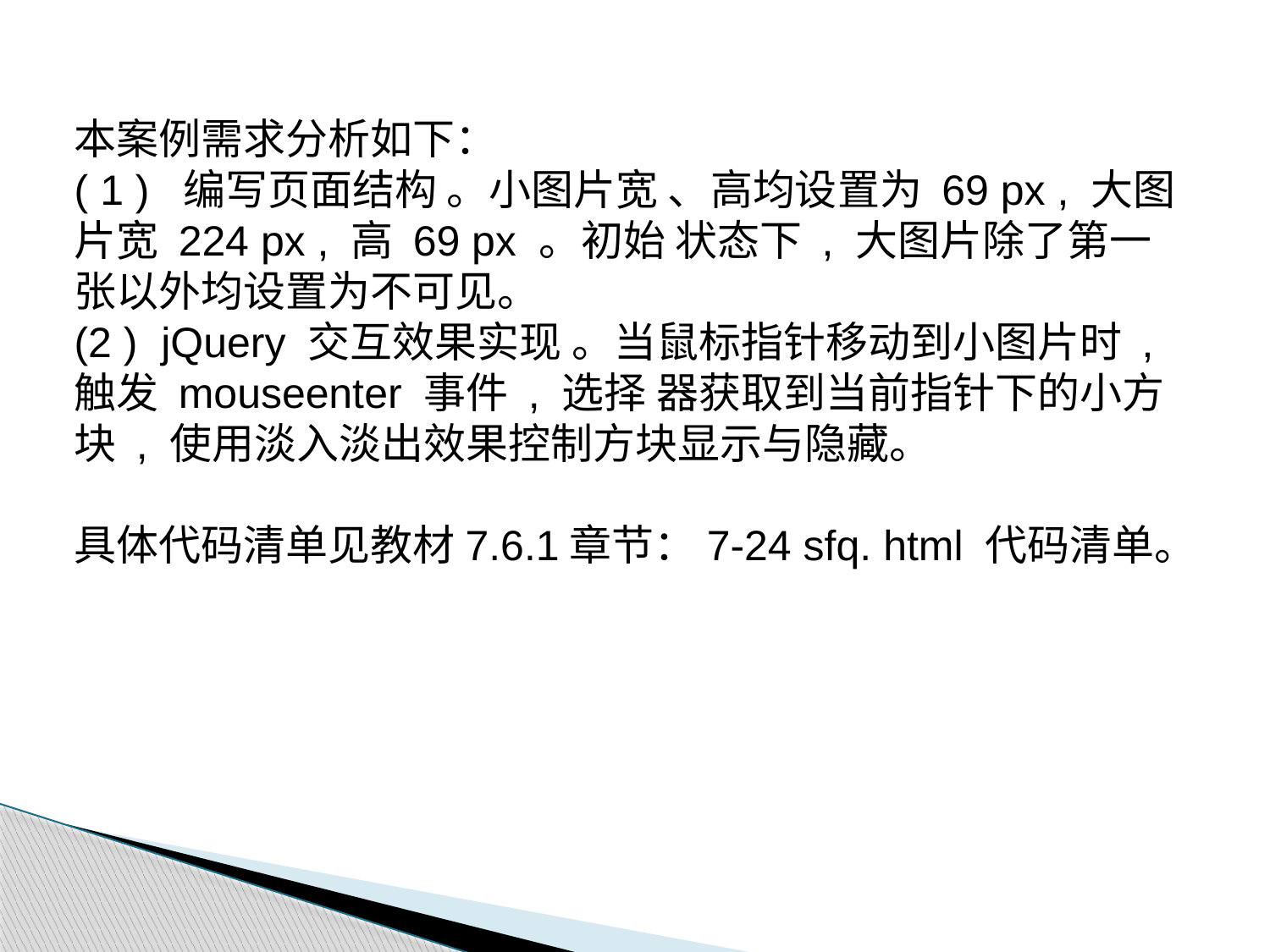

本案例需求分析如下：
( 1 )  编写页面结构 。小图片宽 、高均设置为 69 px , 大图片宽 224 px , 高 69 px 。初始 状态下 , 大图片除了第一张以外均设置为不可见。
(2 )  jQuery 交互效果实现 。当鼠标指针移动到小图片时 , 触发 mouseenter 事件 , 选择 器获取到当前指针下的小方块 , 使用淡入淡出效果控制方块显示与隐藏。

具体代码清单见教材7.6.1章节：7-24 sfq. html 代码清单。